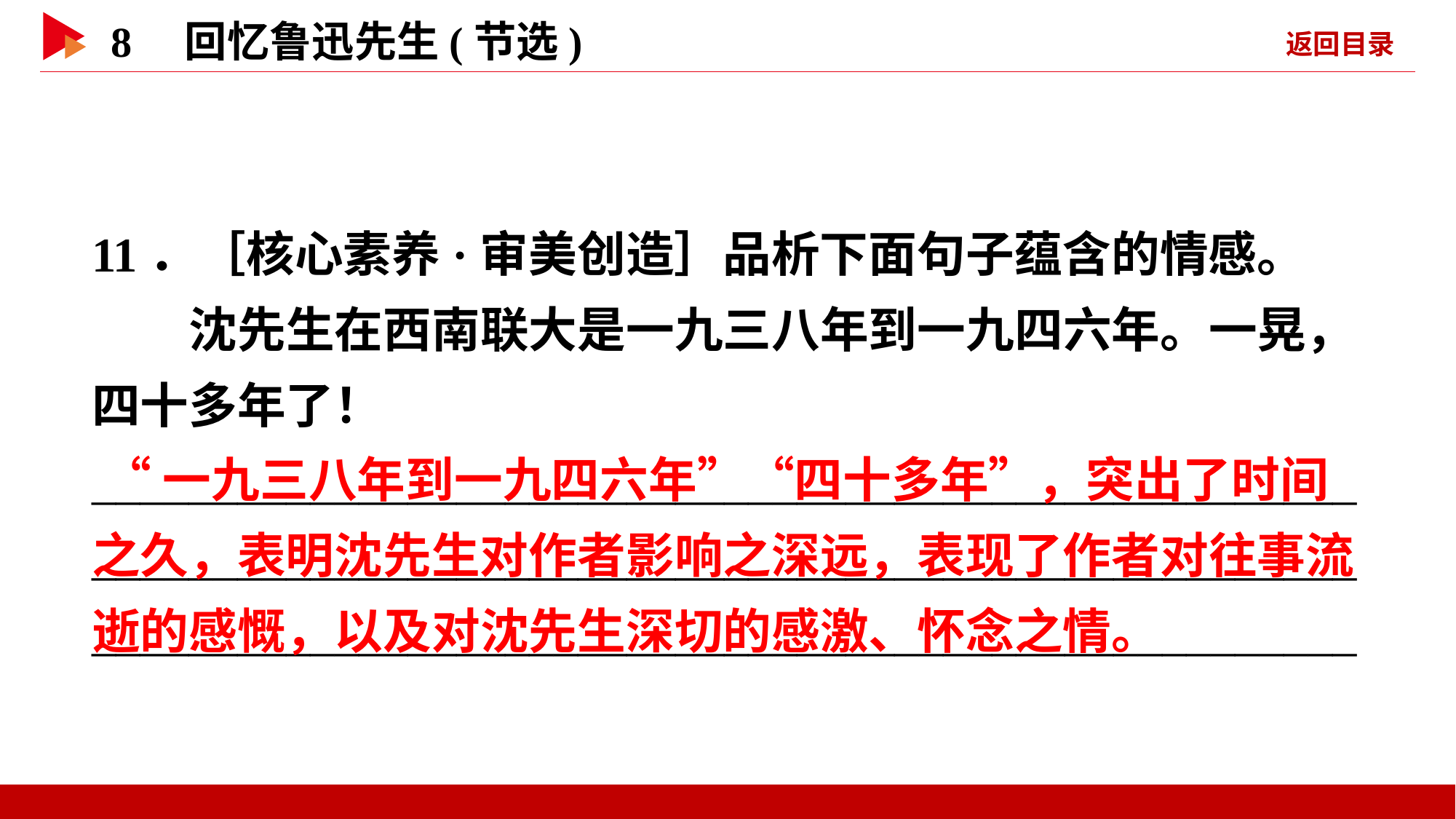

11．［核心素养·审美创造］品析下面句子蕴含的情感。
　　沈先生在西南联大是一九三八年到一九四六年。一晃，四十多年了！
____________________________________________________________________________________________________________________________________________________________
 “一九三八年到一九四六年”“四十多年”，突出了时间之久，表明沈先生对作者影响之深远，表现了作者对往事流逝的感慨，以及对沈先生深切的感激、怀念之情。